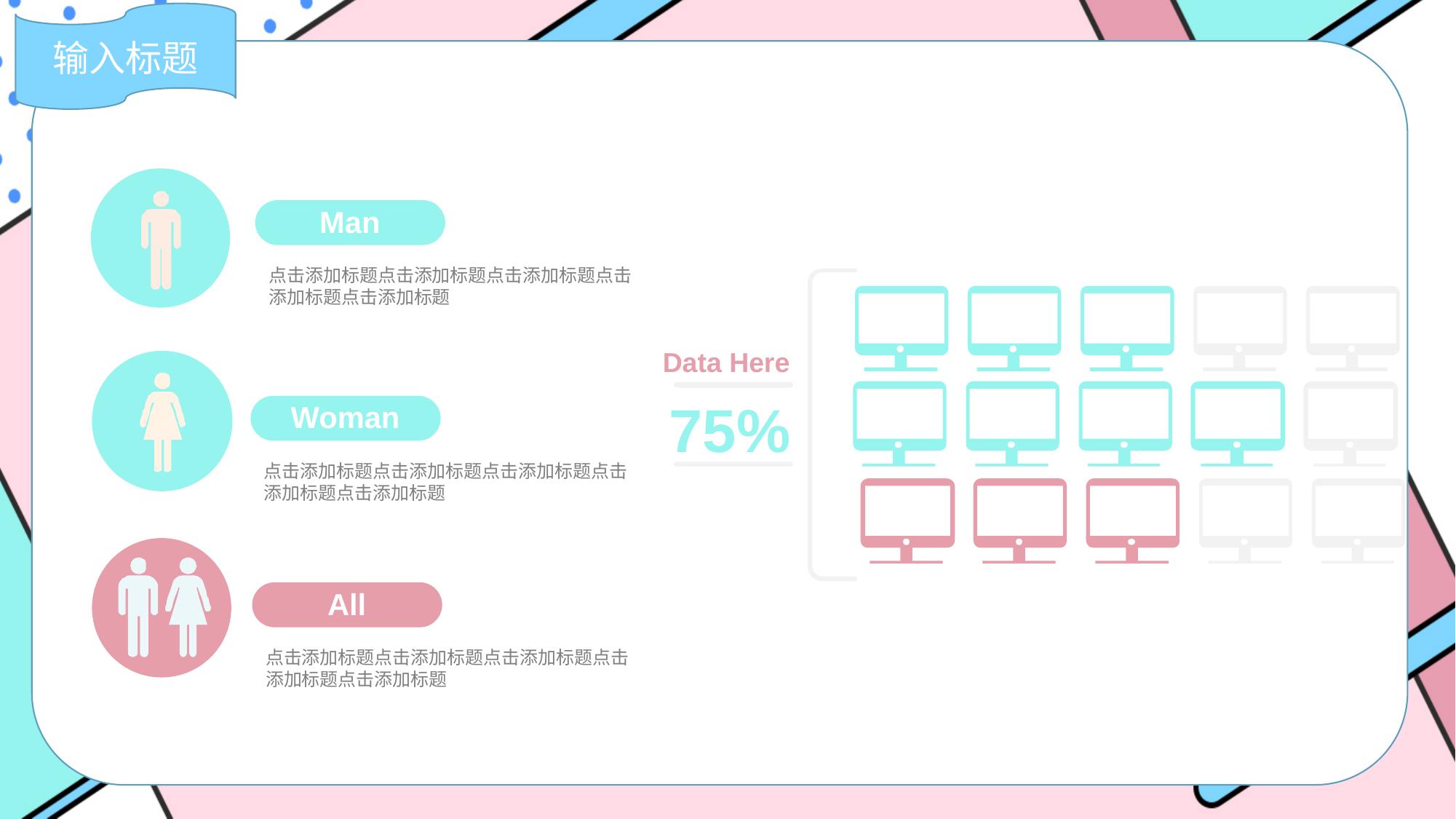

输入标题

Man
点击添加标题点击添加标题点击添加标题点击添加标题点击添加标题

Data Here

75%

Woman
点击添加标题点击添加标题点击添加标题点击添加标题点击添加标题

All
点击添加标题点击添加标题点击添加标题点击添加标题点击添加标题